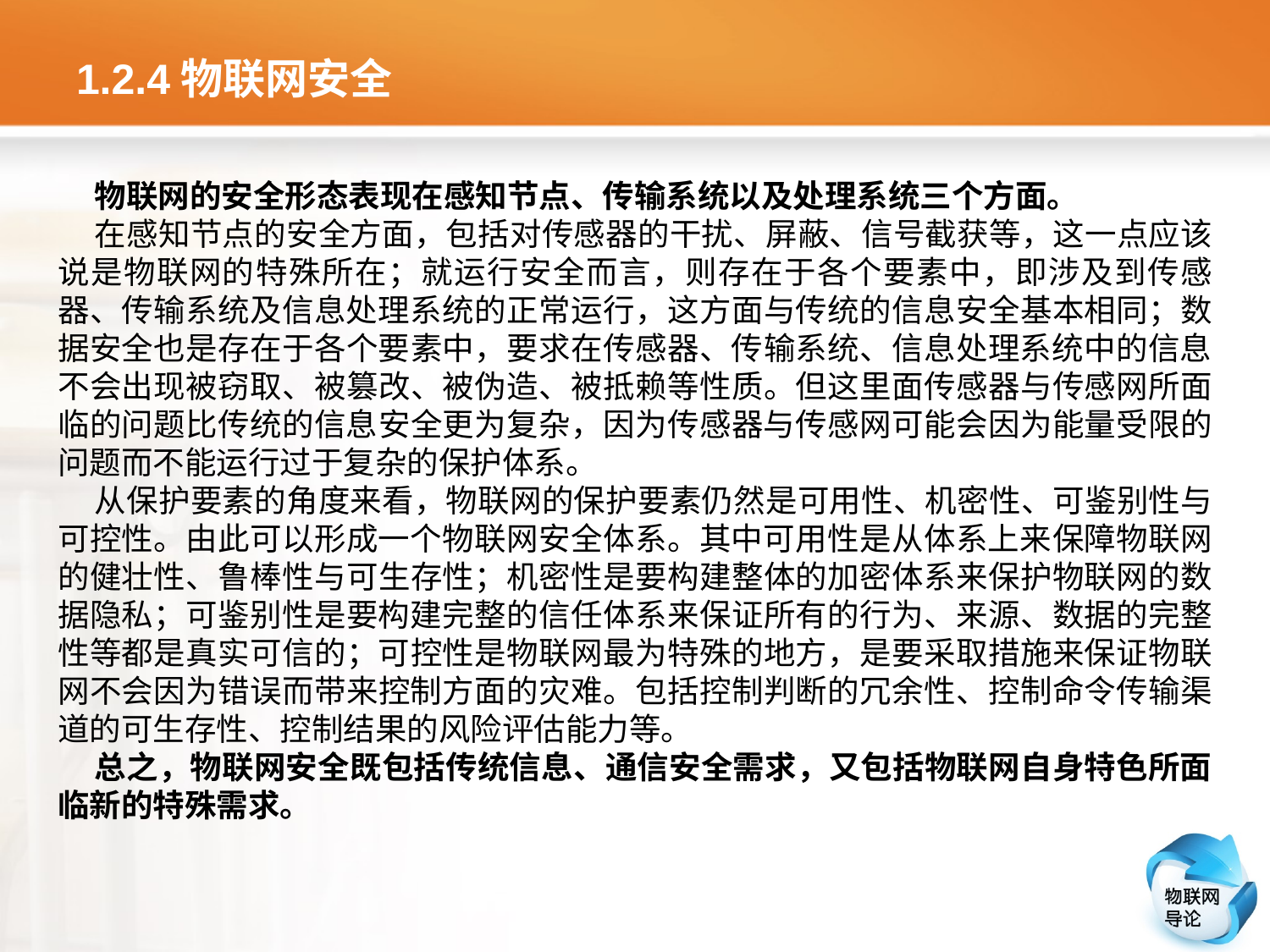

# 1.2.4物联网安全
物联网的安全形态表现在感知节点、传输系统以及处理系统三个方面。
在感知节点的安全方面，包括对传感器的干扰、屏蔽、信号截获等，这一点应该说是物联网的特殊所在；就运行安全而言，则存在于各个要素中，即涉及到传感器、传输系统及信息处理系统的正常运行，这方面与传统的信息安全基本相同；数据安全也是存在于各个要素中，要求在传感器、传输系统、信息处理系统中的信息不会出现被窃取、被篡改、被伪造、被抵赖等性质。但这里面传感器与传感网所面临的问题比传统的信息安全更为复杂，因为传感器与传感网可能会因为能量受限的问题而不能运行过于复杂的保护体系。
从保护要素的角度来看，物联网的保护要素仍然是可用性、机密性、可鉴别性与可控性。由此可以形成一个物联网安全体系。其中可用性是从体系上来保障物联网的健壮性、鲁棒性与可生存性；机密性是要构建整体的加密体系来保护物联网的数据隐私；可鉴别性是要构建完整的信任体系来保证所有的行为、来源、数据的完整性等都是真实可信的；可控性是物联网最为特殊的地方，是要采取措施来保证物联网不会因为错误而带来控制方面的灾难。包括控制判断的冗余性、控制命令传输渠道的可生存性、控制结果的风险评估能力等。
总之，物联网安全既包括传统信息、通信安全需求，又包括物联网自身特色所面临新的特殊需求。